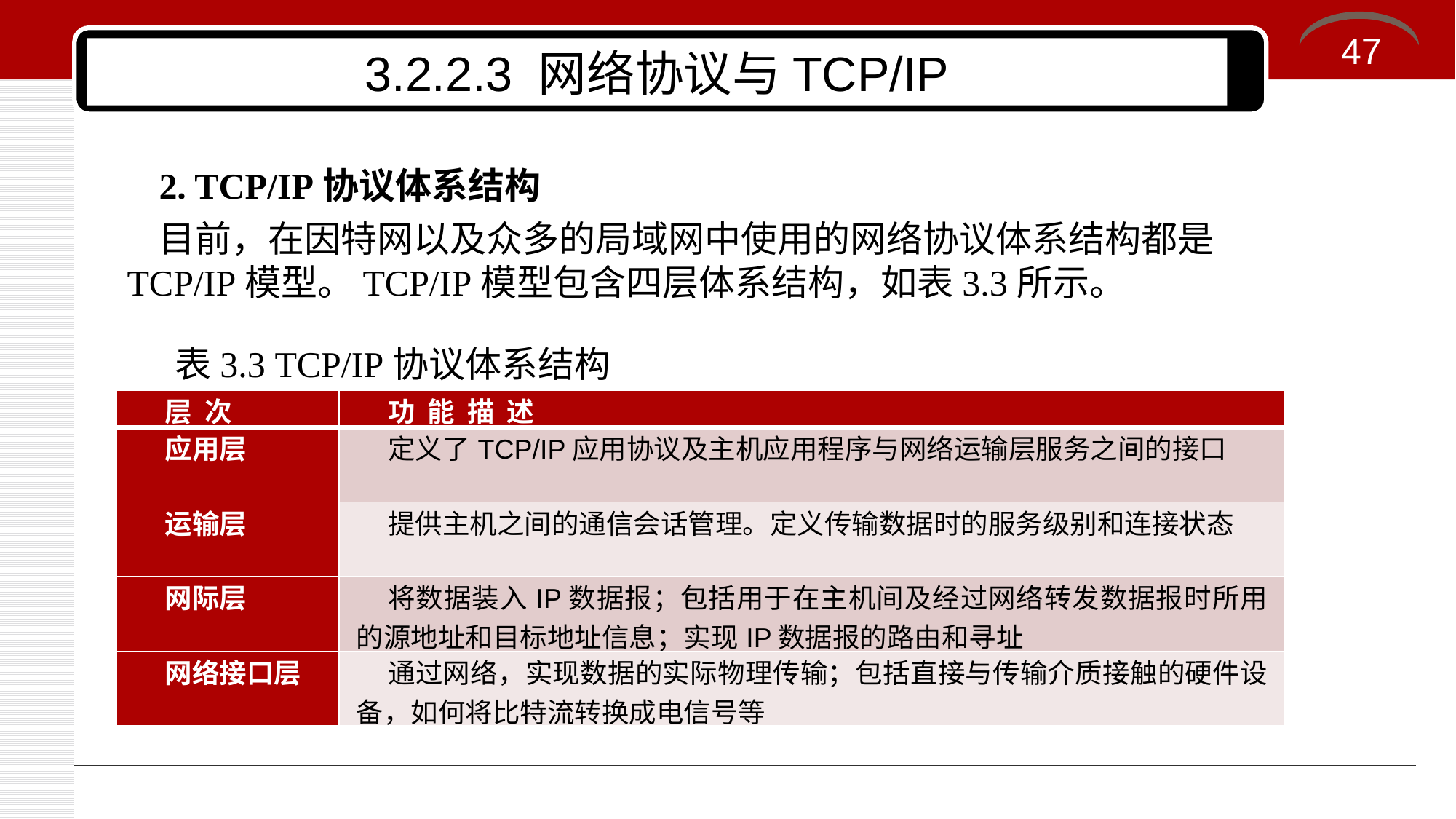

47
# 3.2.2.3 网络协议与TCP/IP
2. TCP/IP协议体系结构
目前，在因特网以及众多的局域网中使用的网络协议体系结构都是TCP/IP模型。TCP/IP模型包含四层体系结构，如表3.3所示。
表3.3 TCP/IP协议体系结构
| 层 次 | 功 能 描 述 |
| --- | --- |
| 应用层 | 定义了TCP/IP应用协议及主机应用程序与网络运输层服务之间的接口 |
| 运输层 | 提供主机之间的通信会话管理。定义传输数据时的服务级别和连接状态 |
| 网际层 | 将数据装入IP数据报；包括用于在主机间及经过网络转发数据报时所用的源地址和目标地址信息；实现IP数据报的路由和寻址 |
| 网络接口层 | 通过网络，实现数据的实际物理传输；包括直接与传输介质接触的硬件设备，如何将比特流转换成电信号等 |